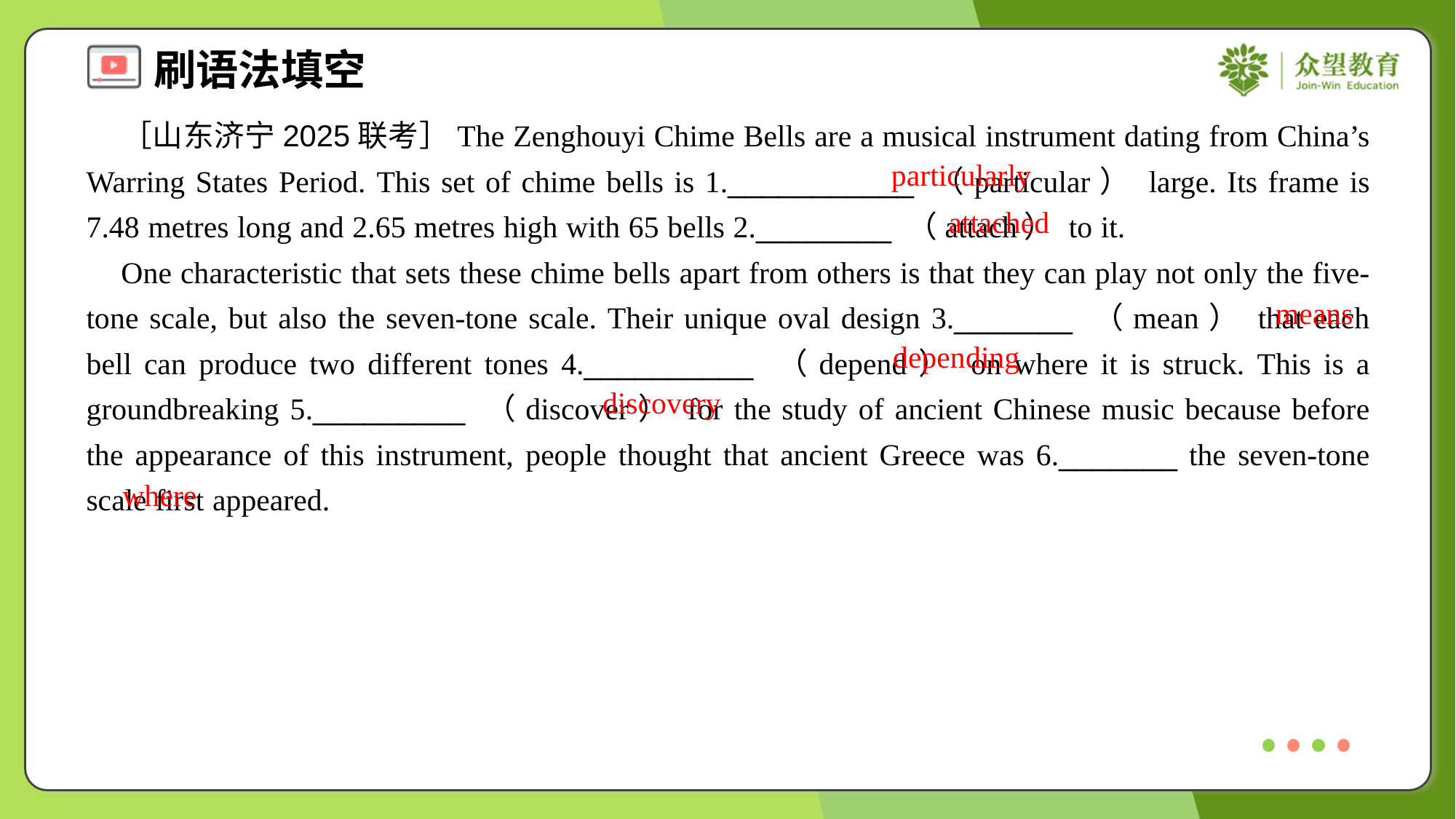

［山东济宁2025联考］The Zenghouyi Chime Bells are a musical instrument dating from China’s Warring States Period. This set of chime bells is 1.___________ （particular） large. Its frame is 7.48 metres long and 2.65 metres high with 65 bells 2.________ （attach） to it.
    One characteristic that sets these chime bells apart from others is that they can play not only the five-tone scale, but also the seven-tone scale. Their unique oval design 3._______ （mean） that each bell can produce two different tones 4.__________ （depend） on where it is struck. This is a groundbreaking 5._________ （discover） for the study of ancient Chinese music because before the appearance of this instrument, people thought that ancient Greece was 6._______ the seven-tone scale first appeared.
particularly
attached
means
depending
discovery
where